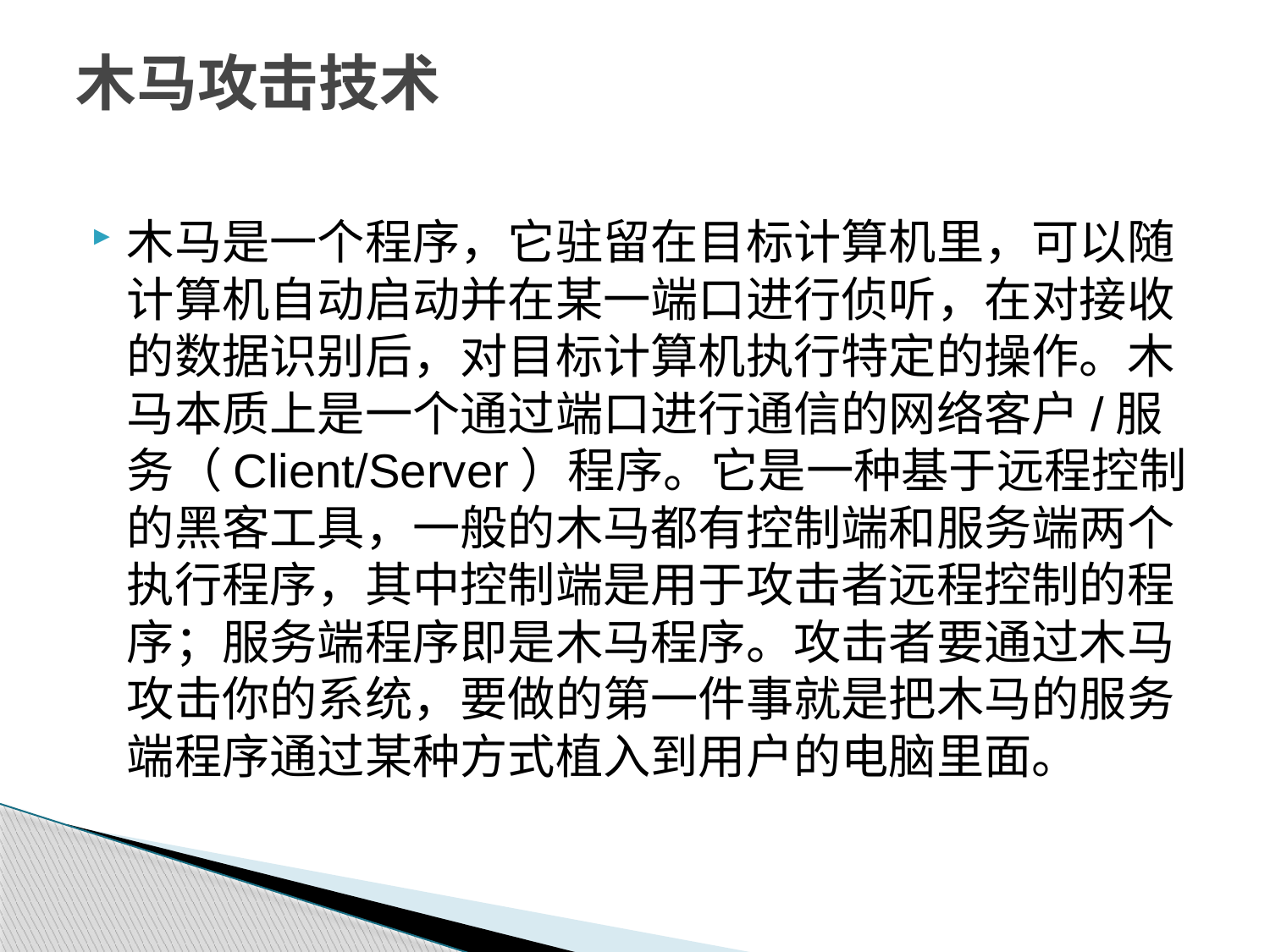

# 木马攻击技术
木马是一个程序，它驻留在目标计算机里，可以随计算机自动启动并在某一端口进行侦听，在对接收的数据识别后，对目标计算机执行特定的操作。木马本质上是一个通过端口进行通信的网络客户/服务（Client/Server）程序。它是一种基于远程控制的黑客工具，一般的木马都有控制端和服务端两个执行程序，其中控制端是用于攻击者远程控制的程序；服务端程序即是木马程序。攻击者要通过木马攻击你的系统，要做的第一件事就是把木马的服务端程序通过某种方式植入到用户的电脑里面。